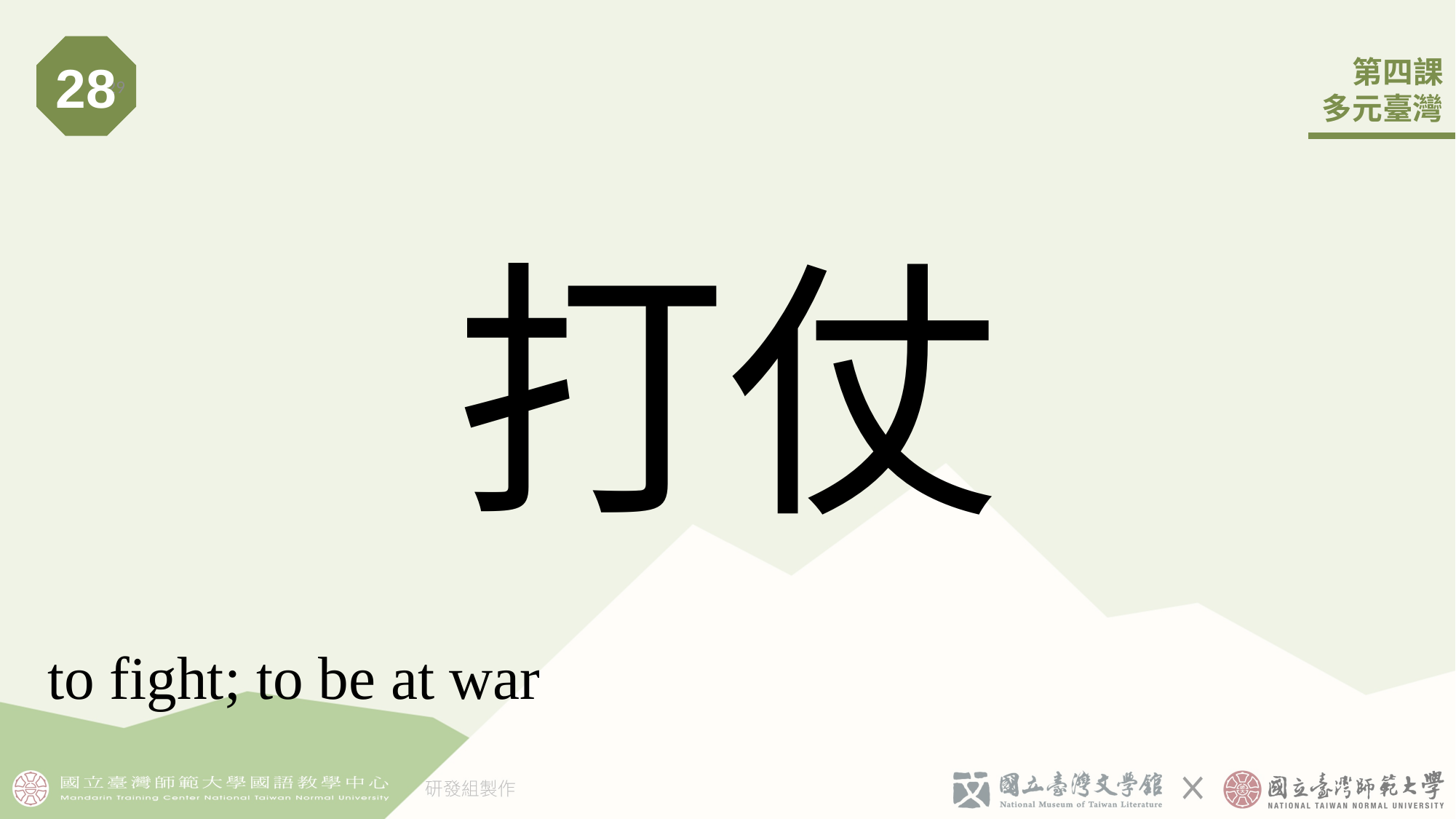

28
29
# 打仗
to fight; to be at war